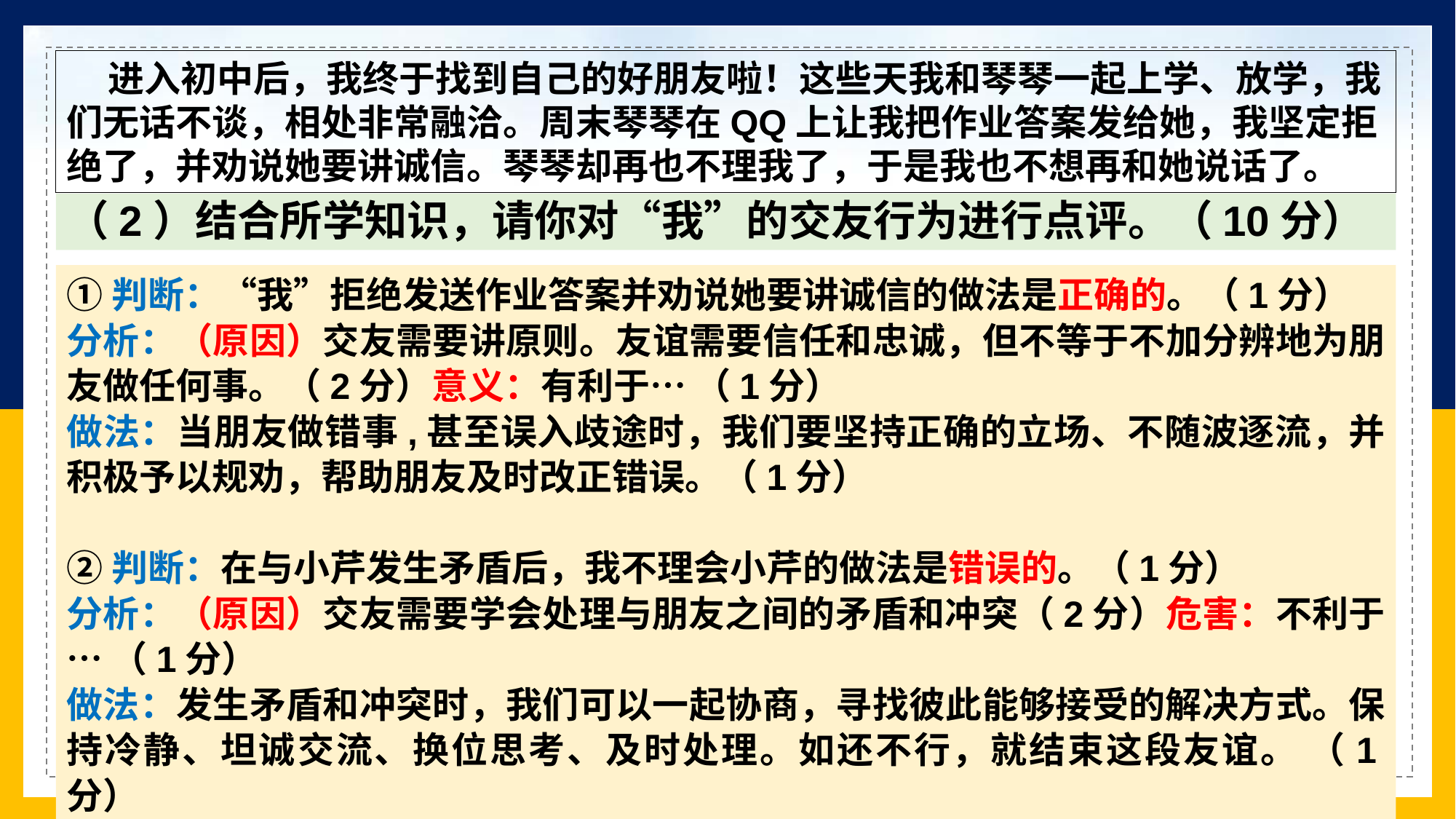

进入初中后，我终于找到自己的好朋友啦！这些天我和琴琴一起上学、放学，我们无话不谈，相处非常融洽。周末琴琴在QQ上让我把作业答案发给她，我坚定拒绝了，并劝说她要讲诚信。琴琴却再也不理我了，于是我也不想再和她说话了。

（2）结合所学知识，请你对“我”的交友行为进行点评。（10分）
①判断：“我”拒绝发送作业答案并劝说她要讲诚信的做法是正确的。（1分）
分析：（原因）交友需要讲原则。友谊需要信任和忠诚，但不等于不加分辨地为朋友做任何事。（2分）意义：有利于… （1分）
做法：当朋友做错事,甚至误入歧途时，我们要坚持正确的立场、不随波逐流，并积极予以规劝，帮助朋友及时改正错误。（1分）

②判断：在与小芹发生矛盾后，我不理会小芹的做法是错误的。（1分）
分析：（原因）交友需要学会处理与朋友之间的矛盾和冲突（2分）危害：不利于… （1分）
做法：发生矛盾和冲突时，我们可以一起协商，寻找彼此能够接受的解决方式。保持冷静、坦诚交流、换位思考、及时处理。如还不行，就结束这段友谊。 （1分）